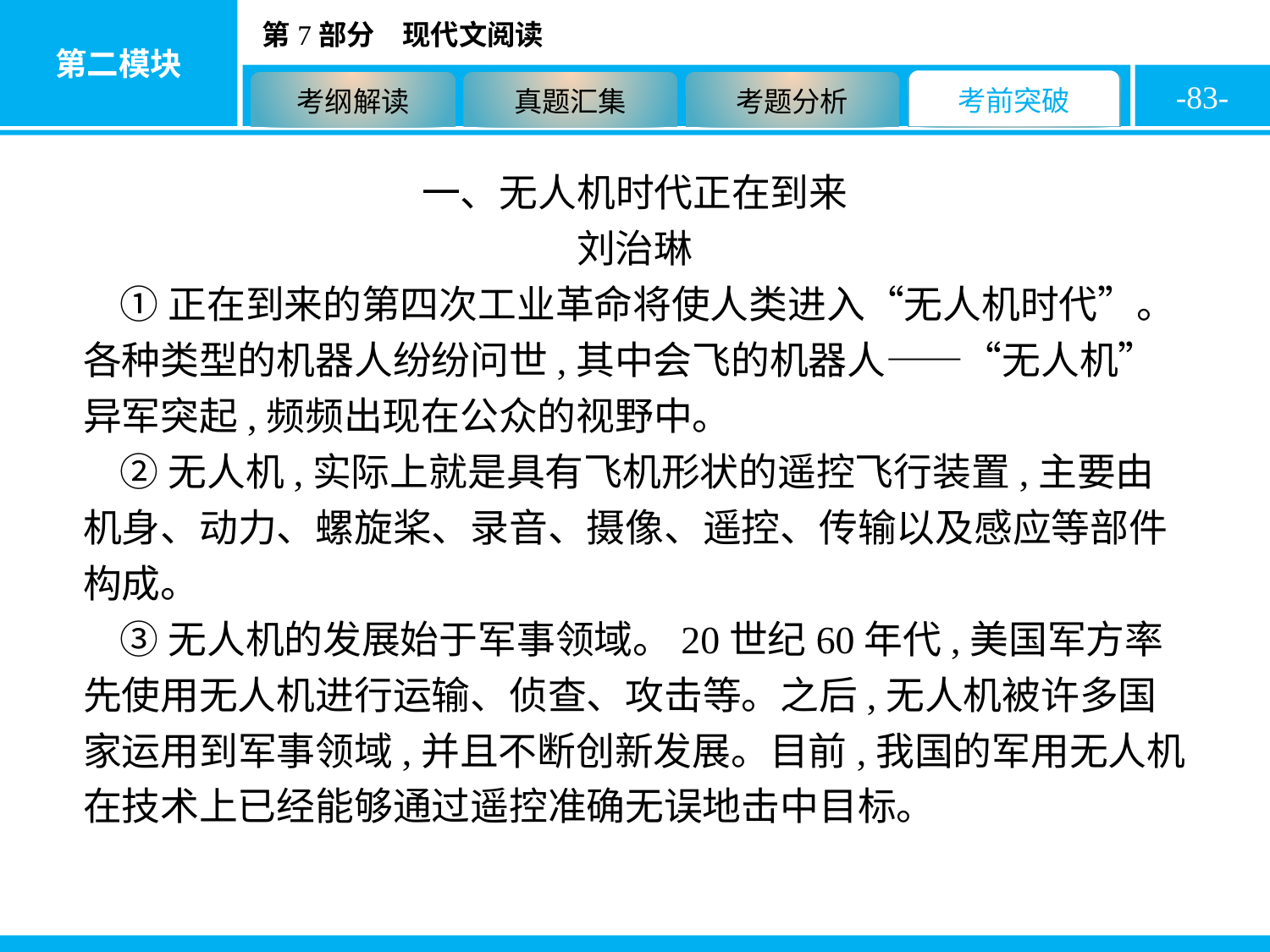

-83-
一、无人机时代正在到来
刘治琳
①正在到来的第四次工业革命将使人类进入“无人机时代”。各种类型的机器人纷纷问世,其中会飞的机器人——“无人机”异军突起,频频出现在公众的视野中。
②无人机,实际上就是具有飞机形状的遥控飞行装置,主要由机身、动力、螺旋桨、录音、摄像、遥控、传输以及感应等部件构成。
③无人机的发展始于军事领域。20世纪60年代,美国军方率先使用无人机进行运输、侦查、攻击等。之后,无人机被许多国家运用到军事领域,并且不断创新发展。目前,我国的军用无人机在技术上已经能够通过遥控准确无误地击中目标。